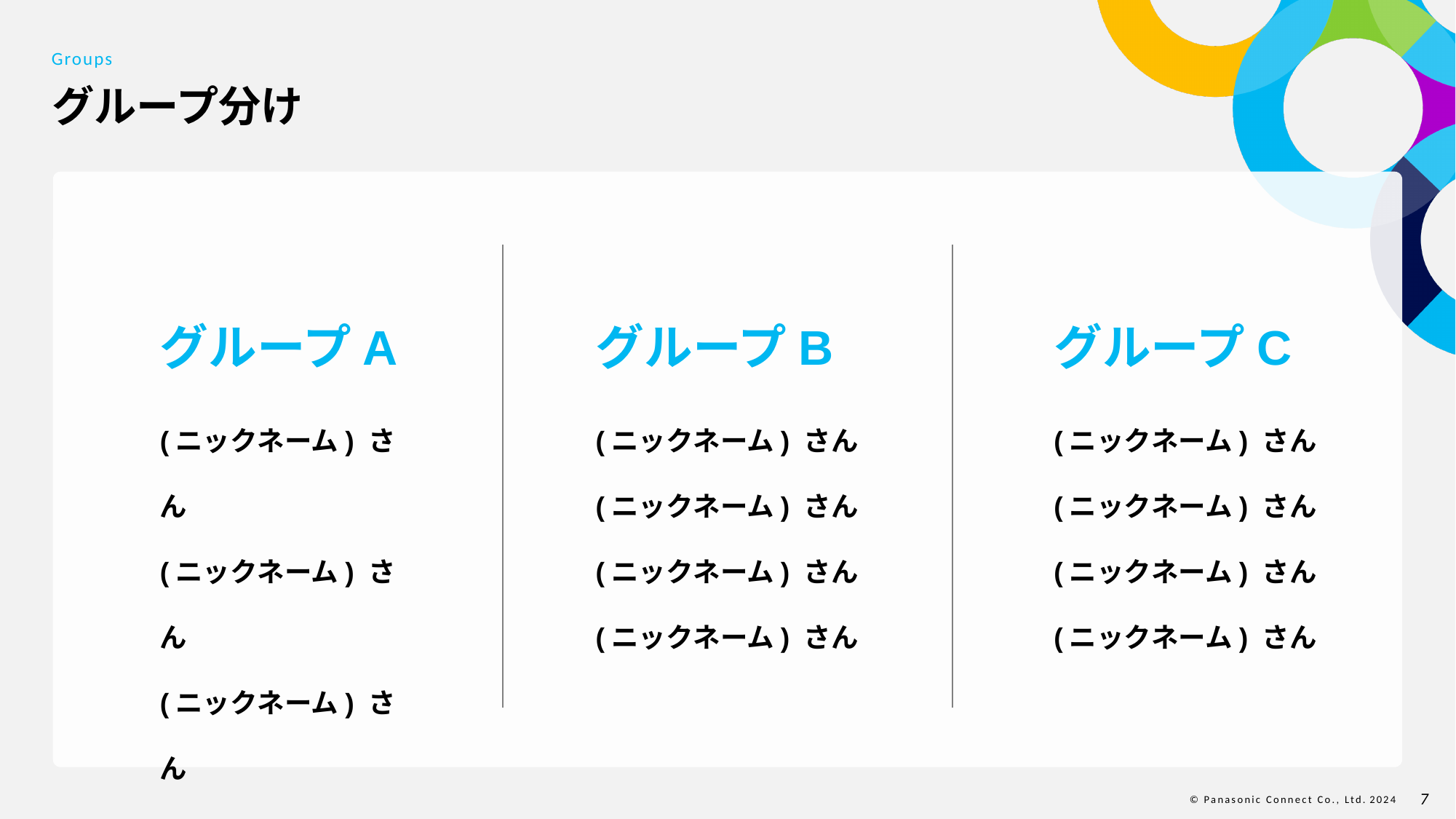

Groups
# グループ分け
グループA
(ニックネーム) さん
(ニックネーム) さん
(ニックネーム) さん
(ニックネーム) さん
グループB
(ニックネーム) さん
(ニックネーム) さん
(ニックネーム) さん
(ニックネーム) さん
グループC
(ニックネーム) さん
(ニックネーム) さん
(ニックネーム) さん
(ニックネーム) さん